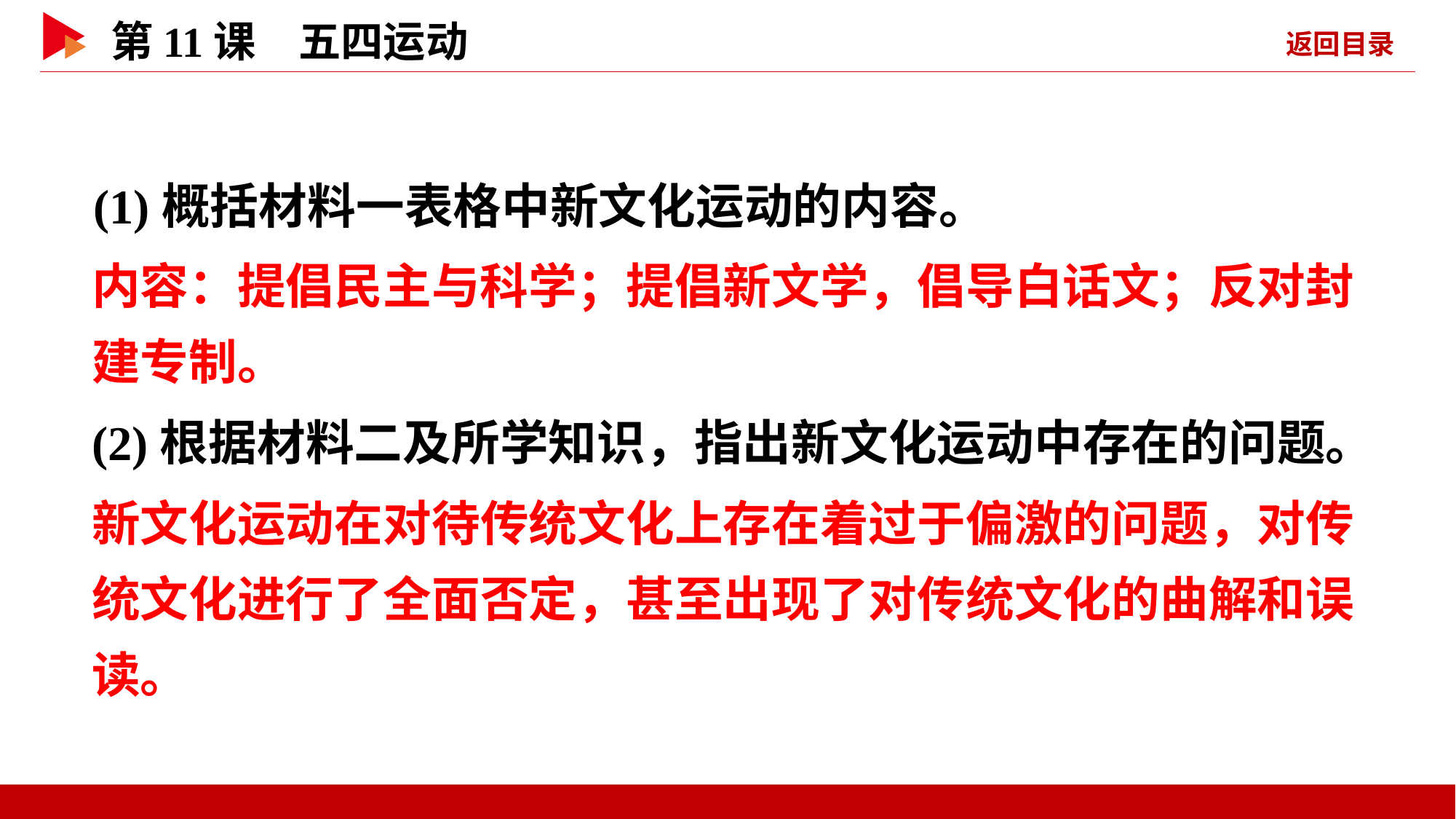

(1)概括材料一表格中新文化运动的内容。
内容：提倡民主与科学；提倡新文学，倡导白话文；反对封建专制。
(2)根据材料二及所学知识，指出新文化运动中存在的问题。
新文化运动在对待传统文化上存在着过于偏激的问题，对传统文化进行了全面否定，甚至出现了对传统文化的曲解和误读。